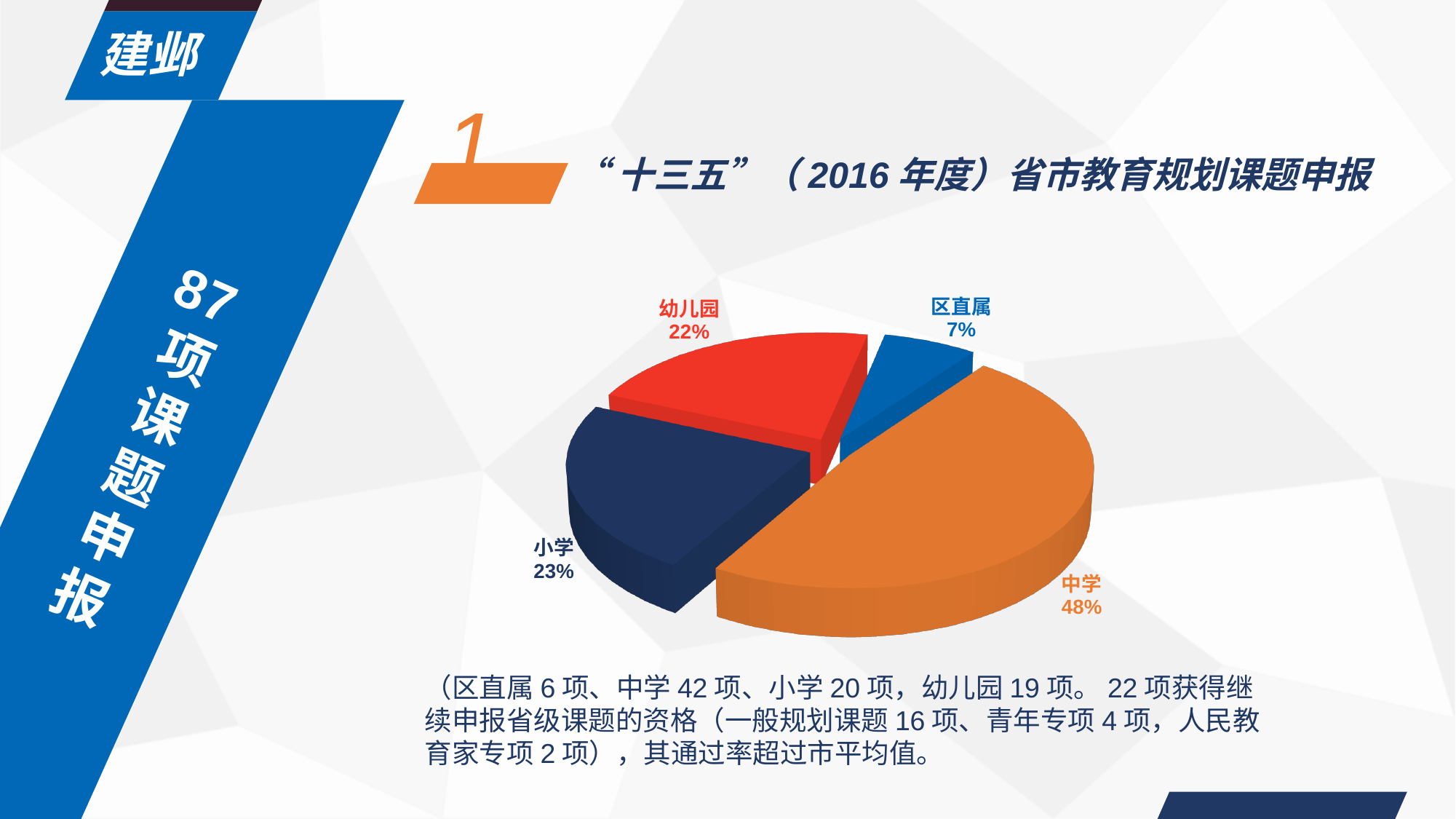

建邺
1
87
“十三五”（2016年度）省市教育规划课题申报

87项课题申报

[unsupported chart]

（区直属6项、中学42项、小学20项，幼儿园19项。22项获得继续申报省级课题的资格（一般规划课题16项、青年专项4项，人民教育家专项2项），其通过率超过市平均值。